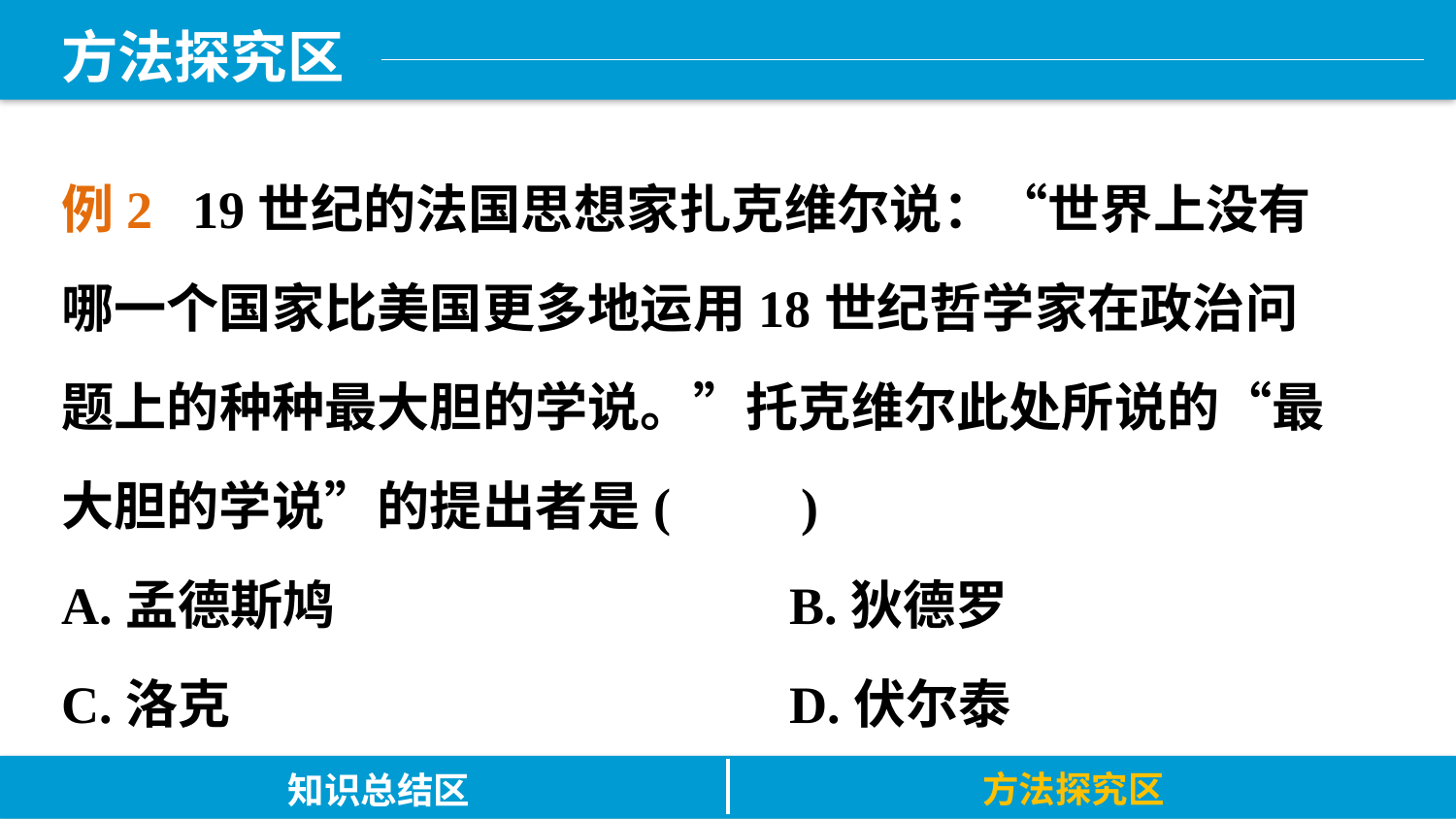

方法探究区
例2   19世纪的法国思想家扎克维尔说：“世界上没有哪一个国家比美国更多地运用18世纪哲学家在政治问题上的种种最大胆的学说。”托克维尔此处所说的“最大胆的学说”的提出者是(　　)
A.孟德斯鸠  			B.狄德罗
C.洛克  				D.伏尔泰
方法探究区
知识总结区